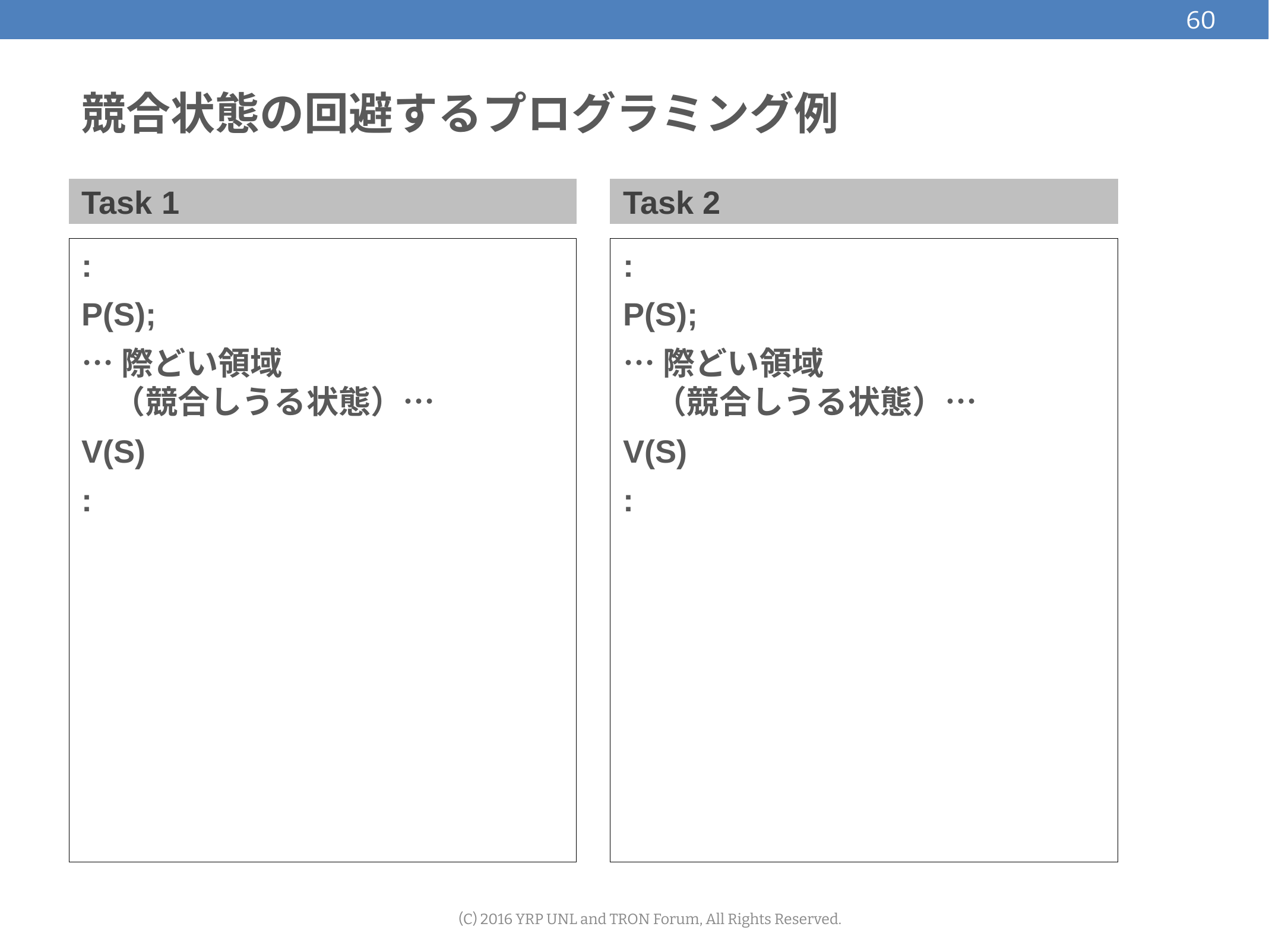

60
# 競合状態の回避するプログラミング例
Task 1
Task 2
:
P(S);
…際どい領域
（競合しうる状態）…
V(S)
:
:
P(S);
…際どい領域
（競合しうる状態）…
V(S)
:
(C) 2016 YRP UNL and TRON Forum, All Rights Reserved.